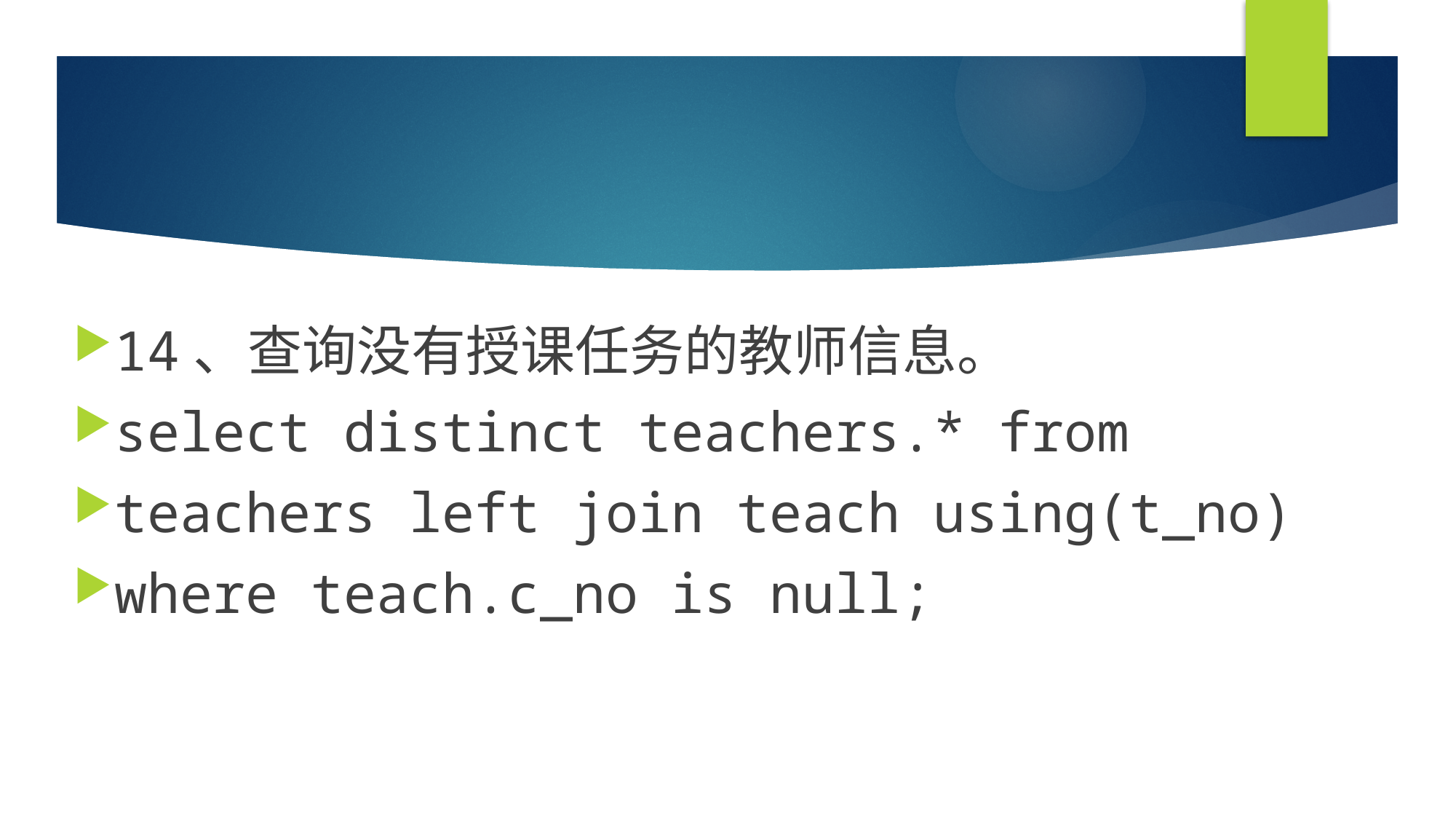

#
14、查询没有授课任务的教师信息。
select distinct teachers.* from
teachers left join teach using(t_no)
where teach.c_no is null;